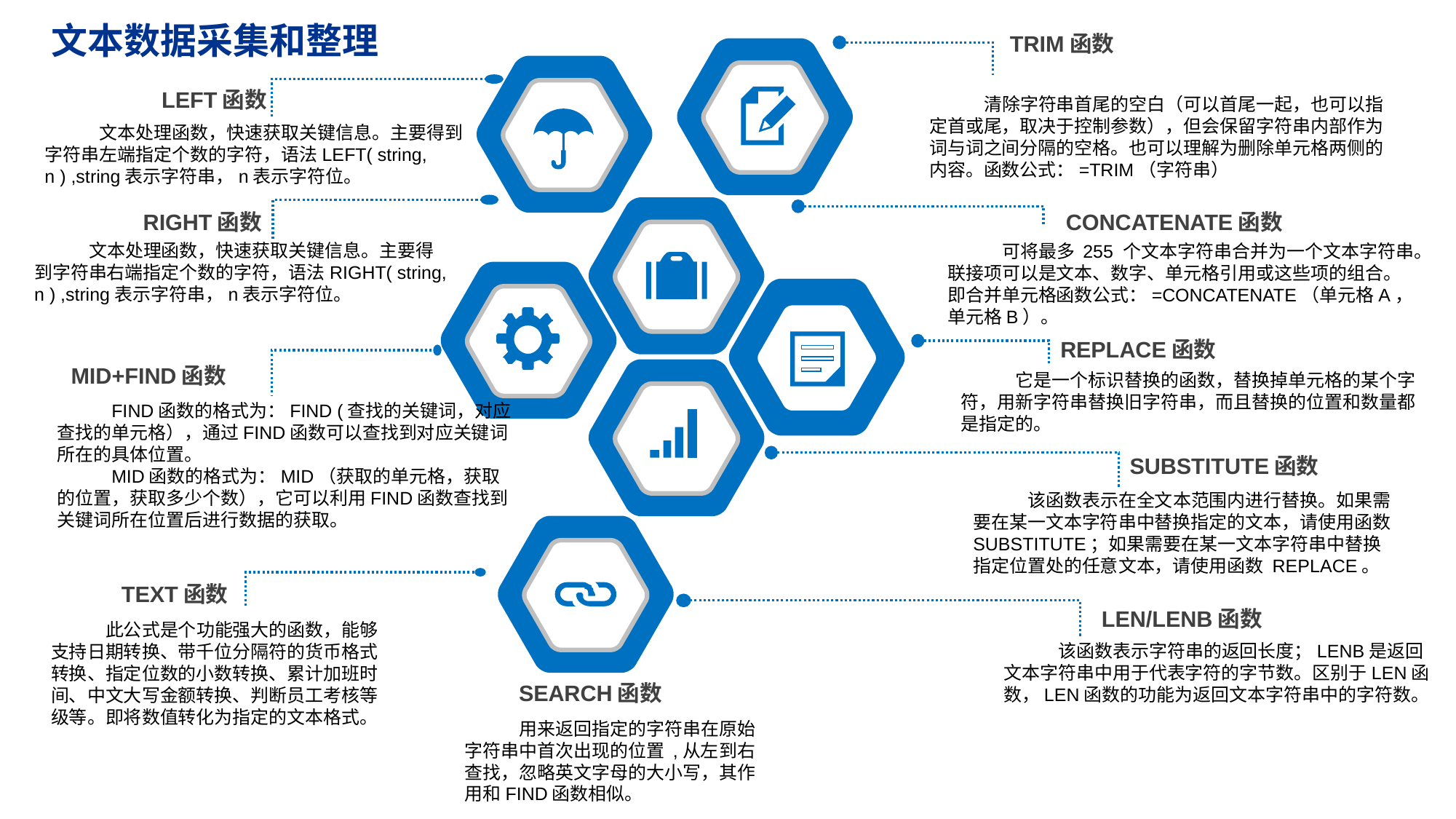

文本数据采集和整理
TRIM函数

LEFT函数
清除字符串首尾的空白（可以首尾一起，也可以指定首或尾，取决于控制参数），但会保留字符串内部作为词与词之间分隔的空格。也可以理解为删除单元格两侧的内容。函数公式：=TRIM（字符串）

文本处理函数，快速获取关键信息。主要得到字符串左端指定个数的字符，语法LEFT( string, n ) ,string表示字符串，n表示字符位。

RIGHT函数
CONCATENATE函数
文本处理函数，快速获取关键信息。主要得到字符串右端指定个数的字符，语法RIGHT( string, n ) ,string表示字符串，n表示字符位。
可将最多 255 个文本字符串合并为一个文本字符串。联接项可以是文本、数字、单元格引用或这些项的组合。即合并单元格函数公式：=CONCATENATE（单元格A，单元格B）。

REPLACE函数

MID+FIND函数

它是一个标识替换的函数，替换掉单元格的某个字符，用新字符串替换旧字符串，而且替换的位置和数量都是指定的。
FIND函数的格式为：FIND (查找的关键词，对应查找的单元格），通过FIND函数可以查找到对应关键词所在的具体位置。
MID函数的格式为：MID（获取的单元格，获取的位置，获取多少个数），它可以利用FIND函数查找到关键词所在位置后进行数据的获取。

SUBSTITUTE函数
该函数表示在全文本范围内进行替换。如果需要在某一文本字符串中替换指定的文本，请使用函数 SUBSTITUTE；如果需要在某一文本字符串中替换指定位置处的任意文本，请使用函数 REPLACE。

TEXT函数

LEN/LENB函数
此公式是个功能强大的函数，能够支持日期转换、带千位分隔符的货币格式转换、指定位数的小数转换、累计加班时间、中文大写金额转换、判断员工考核等级等。即将数值转化为指定的文本格式。
该函数表示字符串的返回长度；LENB是返回文本字符串中用于代表字符的字节数。区别于LEN函数，LEN函数的功能为返回文本字符串中的字符数。
SEARCH函数
用来返回指定的字符串在原始字符串中首次出现的位置 ,从左到右查找，忽略英文字母的大小写，其作用和FIND函数相似。